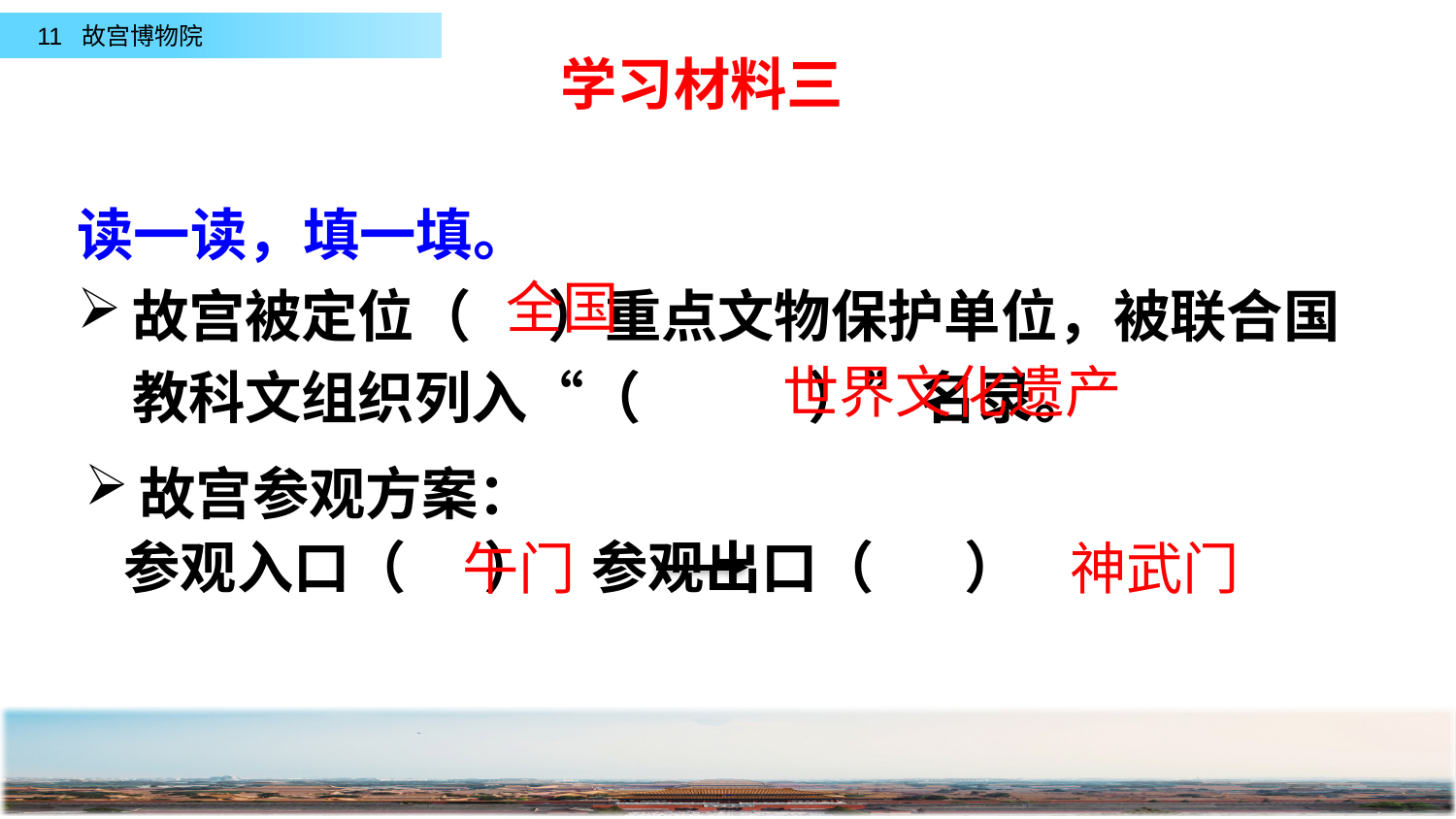

学习材料三
读一读，填一填。
故宫被定位（      ）重点文物保护单位，被联合国教科文组织列入“（             ）”名录。
全国
世界文化遗产
故宫参观方案：
  参观入口（      ）    参观出口（       ）
午门
神武门